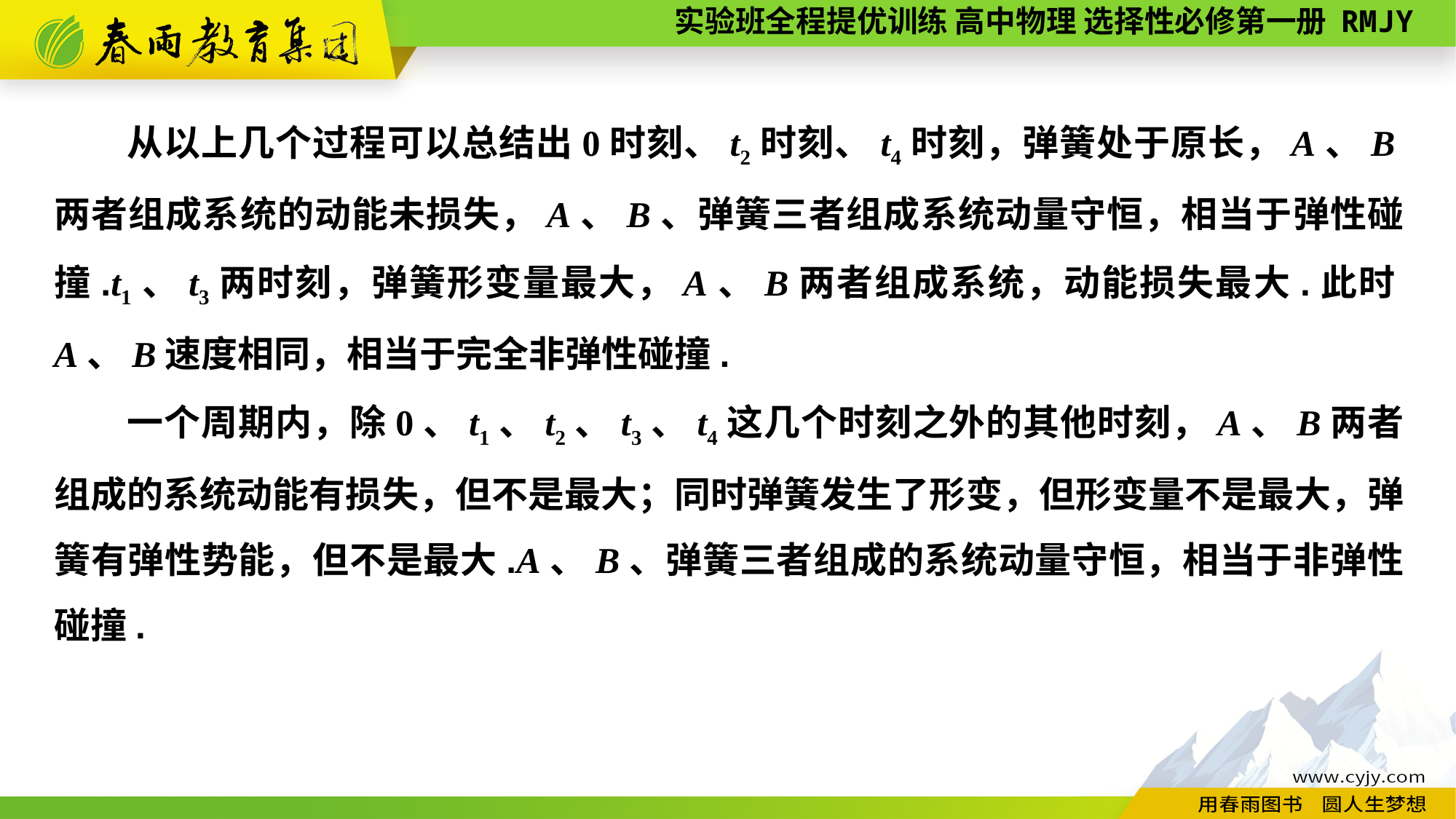

从以上几个过程可以总结出0时刻、t2时刻、t4时刻，弹簧处于原长，A、B两者组成系统的动能未损失，A、B、弹簧三者组成系统动量守恒，相当于弹性碰撞.t1、t3两时刻，弹簧形变量最大，A、B两者组成系统，动能损失最大.此时A、B速度相同，相当于完全非弹性碰撞.
一个周期内，除0、t1、t2、t3、t4这几个时刻之外的其他时刻，A、B两者组成的系统动能有损失，但不是最大；同时弹簧发生了形变，但形变量不是最大，弹簧有弹性势能，但不是最大.A、B、弹簧三者组成的系统动量守恒，相当于非弹性碰撞.